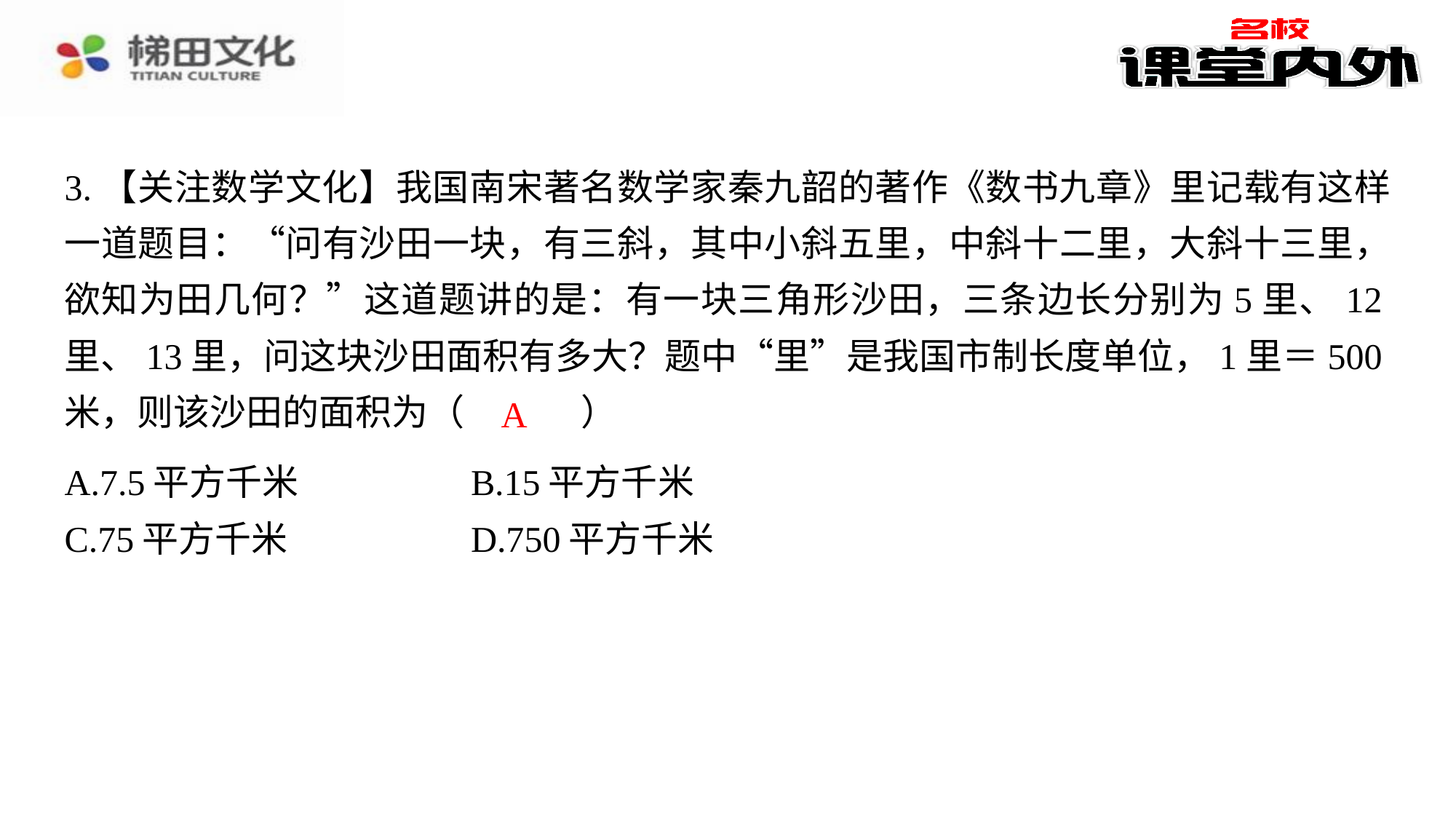

3.【关注数学文化】我国南宋著名数学家秦九韶的著作《数书九章》里记载有这样一道题目：“问有沙田一块，有三斜，其中小斜五里，中斜十二里，大斜十三里，欲知为田几何？”这道题讲的是：有一块三角形沙田，三条边长分别为5里、12里、13里，问这块沙田面积有多大？题中“里”是我国市制长度单位，1里＝500米，则该沙田的面积为（　A　）
A
| A.7.5平方千米 | B.15平方千米 |
| --- | --- |
| C.75平方千米 | D.750平方千米 |